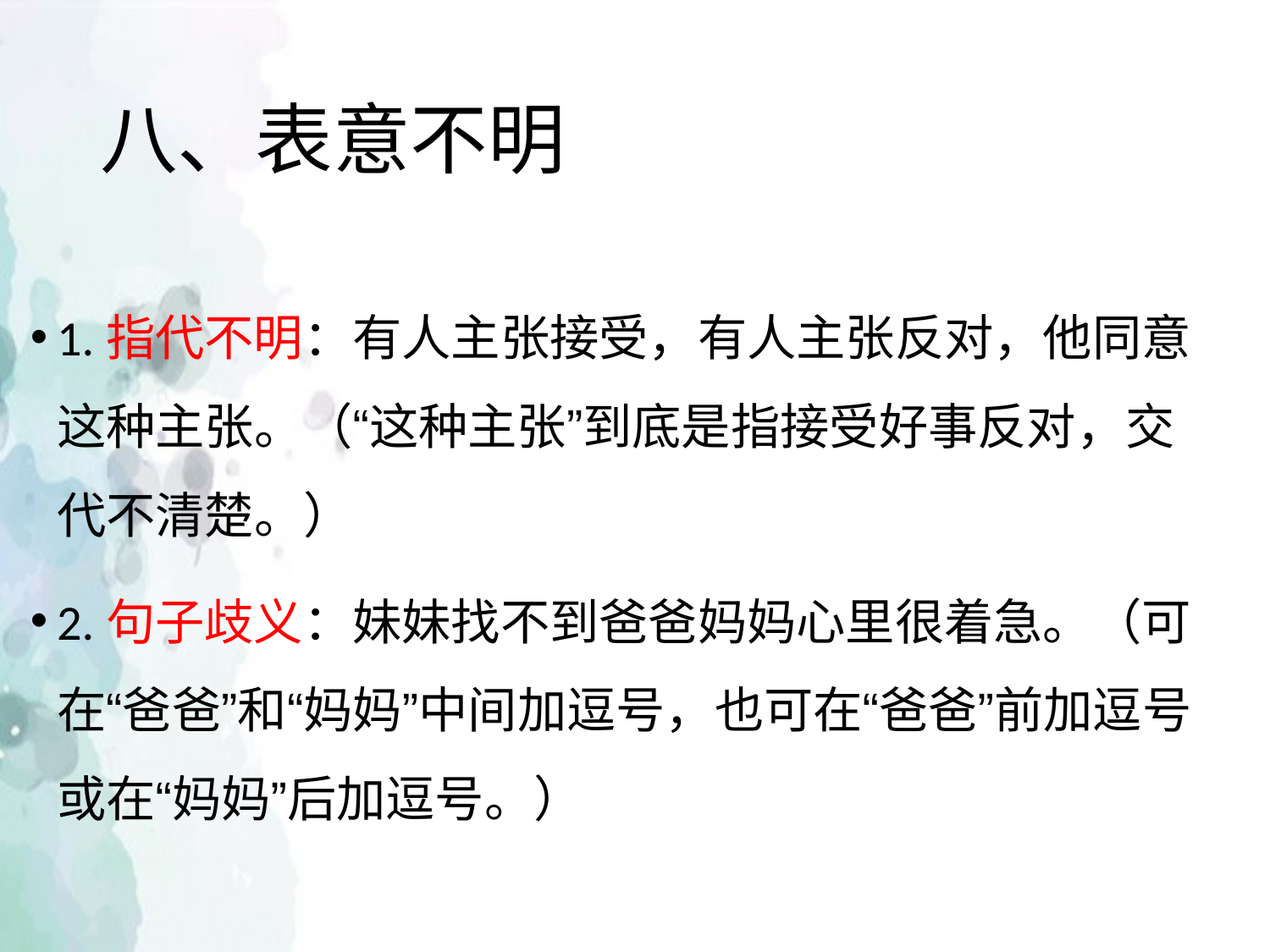

# 八、表意不明

1.指代不明：有人主张接受，有人主张反对，他同意这种主张。（“这种主张”到底是指接受好事反对，交代不清楚。）
2.句子歧义：妹妹找不到爸爸妈妈心里很着急。（可在“爸爸”和“妈妈”中间加逗号，也可在“爸爸”前加逗号或在“妈妈”后加逗号。）